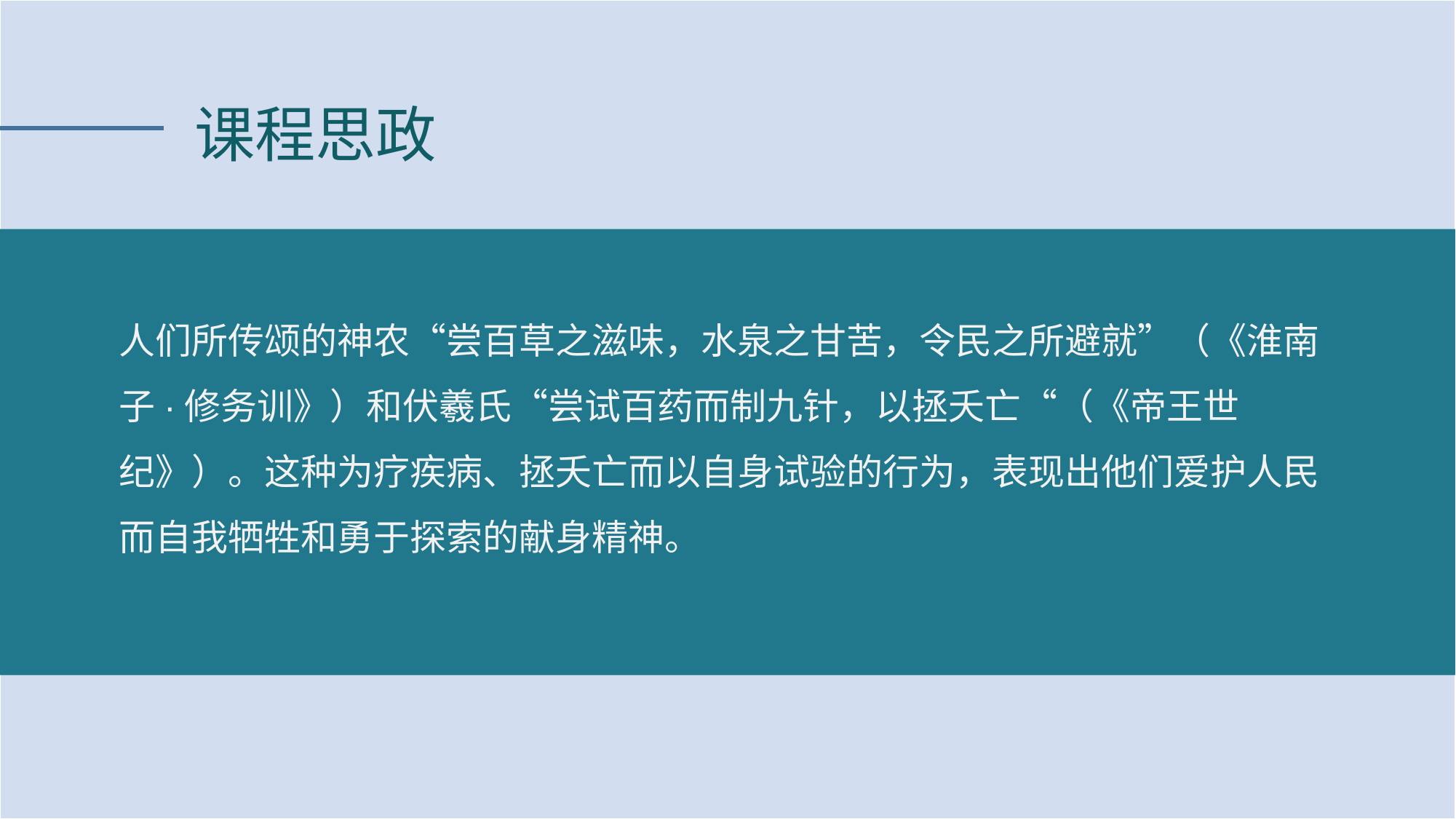

课程思政

人们所传颂的神农“尝百草之滋味，水泉之甘苦，令民之所避就”（《淮南子·修务训》）和伏羲氏“尝试百药而制九针，以拯夭亡“（《帝王世纪》）。这种为疗疾病、拯夭亡而以自身试验的行为，表现出他们爱护人民而自我牺牲和勇于探索的献身精神。